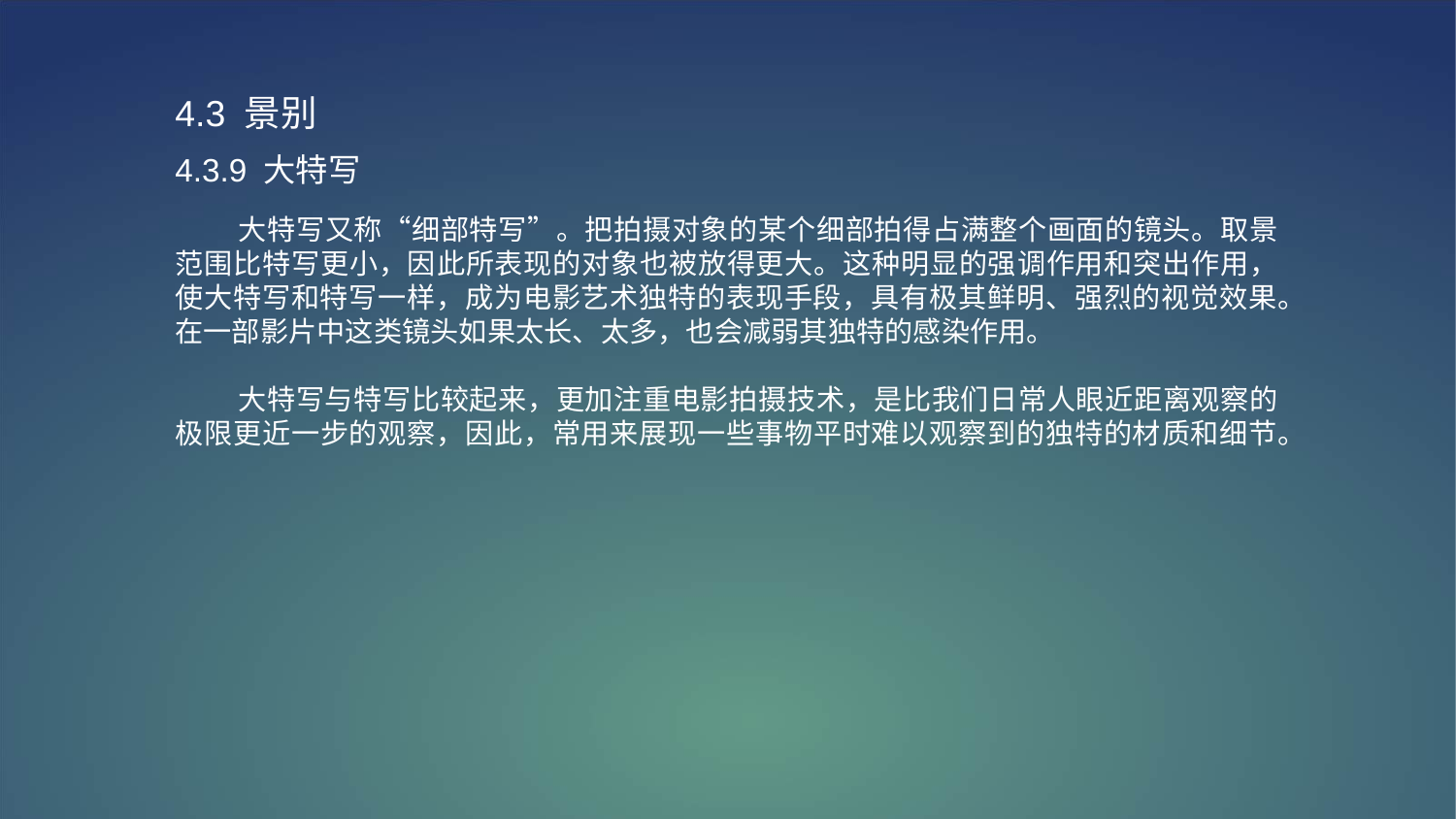

4.3 景别
4.3.9 大特写
  大特写又称“细部特写”。把拍摄对象的某个细部拍得占满整个画面的镜头。取景范围比特写更小，因此所表现的对象也被放得更大。这种明显的强调作用和突出作用，使大特写和特写一样，成为电影艺术独特的表现手段，具有极其鲜明、强烈的视觉效果。在一部影片中这类镜头如果太长、太多，也会减弱其独特的感染作用。

  大特写与特写比较起来，更加注重电影拍摄技术，是比我们日常人眼近距离观察的极限更近一步的观察，因此，常用来展现一些事物平时难以观察到的独特的材质和细节。